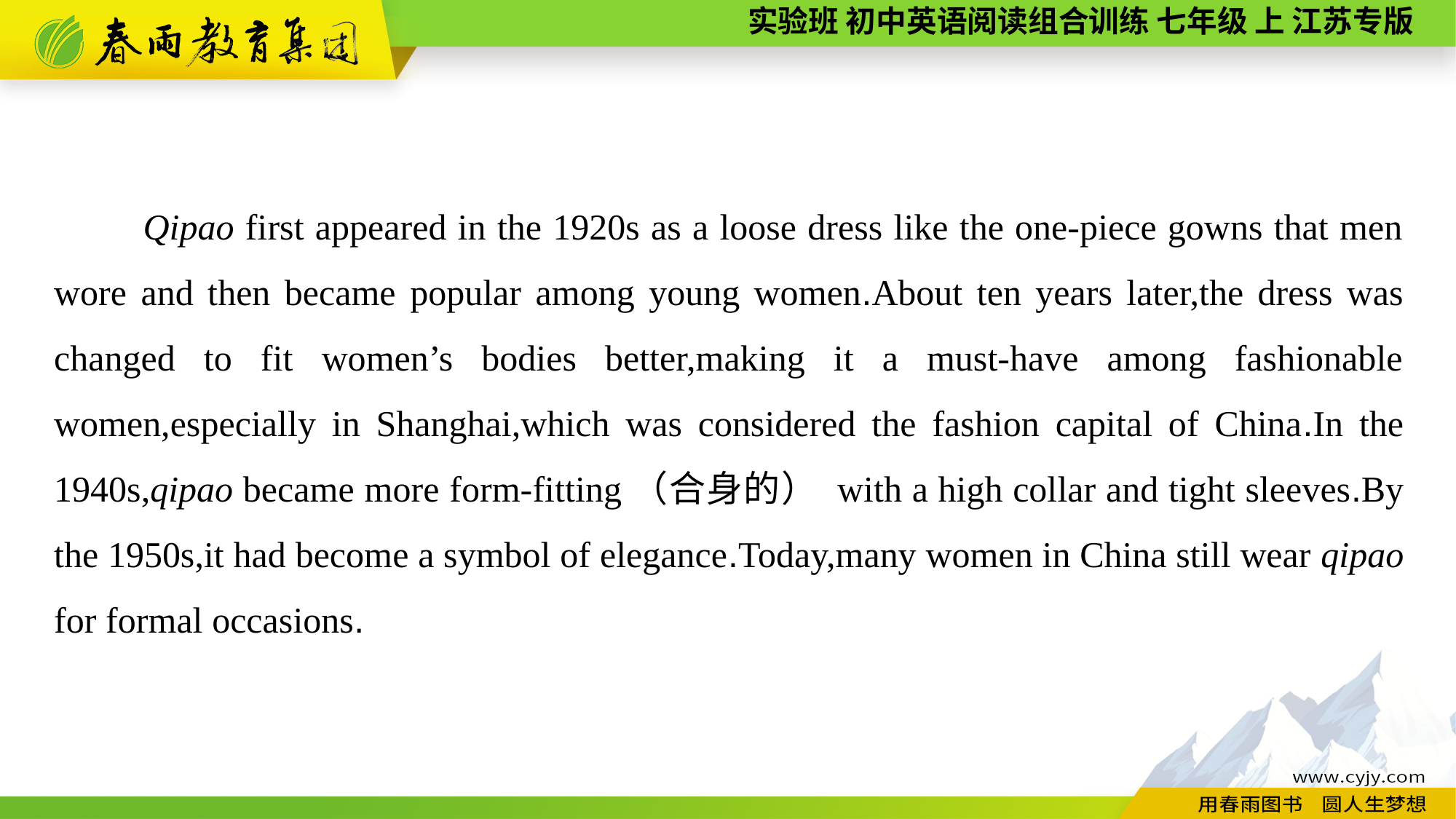

Qipao first appeared in the 1920s as a loose dress like the one-piece gowns that men wore and then became popular among young women.About ten years later,the dress was changed to fit women’s bodies better,making it a must-have among fashionable women,especially in Shanghai,which was considered the fashion capital of China.In the 1940s,qipao became more form-fitting（合身的） with a high collar and tight sleeves.By the 1950s,it had become a symbol of elegance.Today,many women in China still wear qipao for formal occasions.